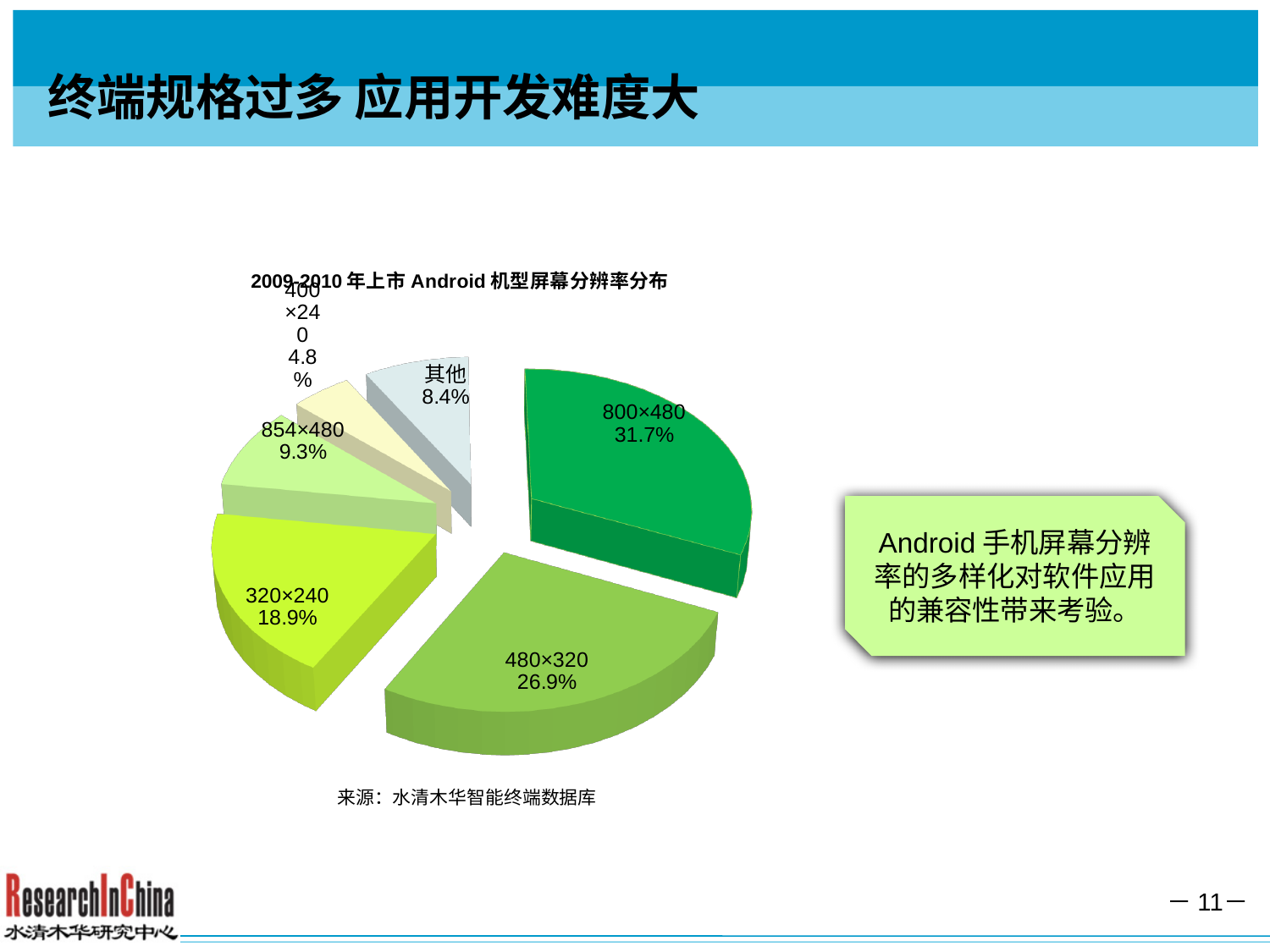

# 终端规格过多 应用开发难度大

[unsupported chart]

Android手机屏幕分辨率的多样化对软件应用的兼容性带来考验。
－11－